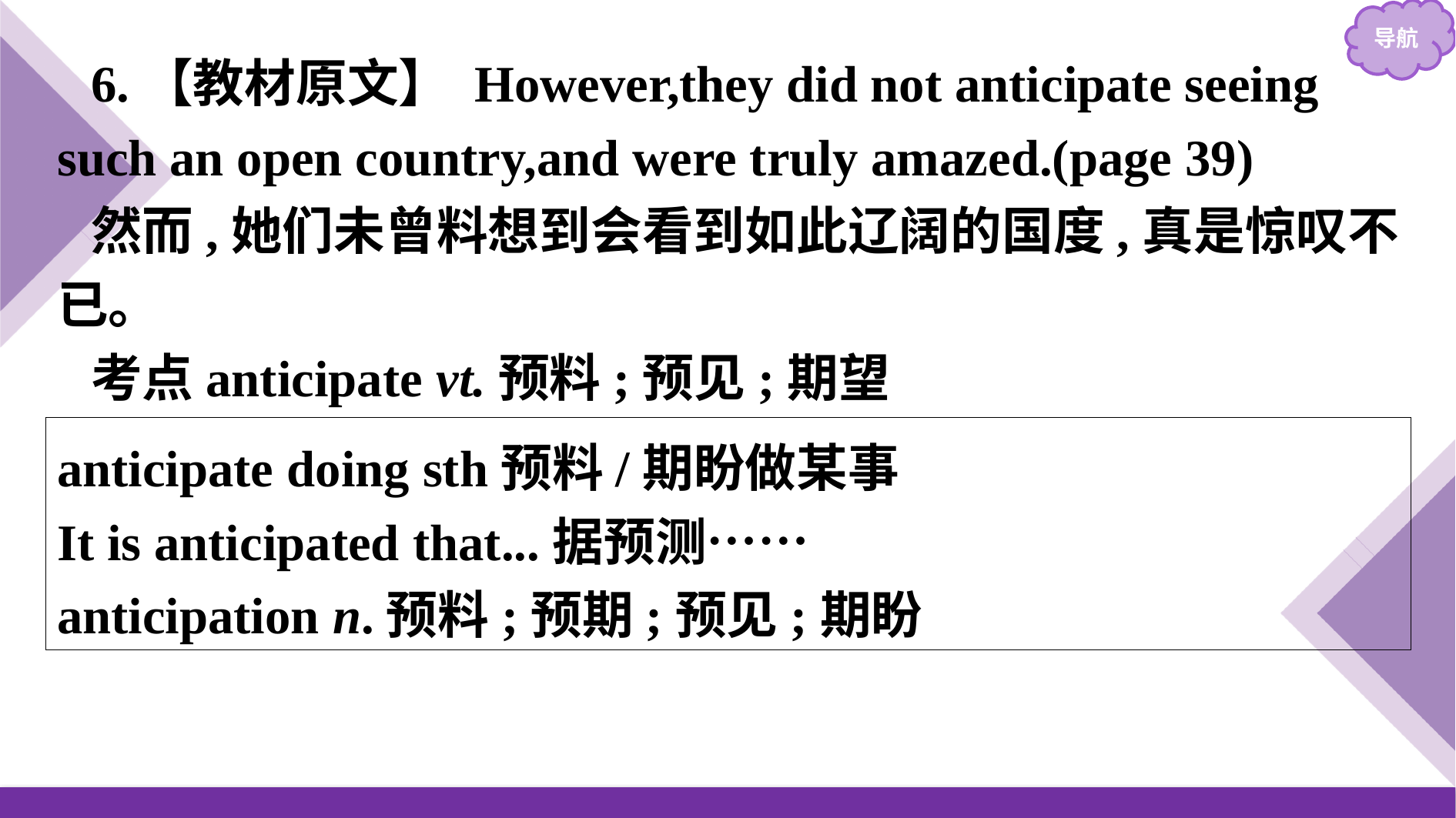

6.【教材原文】 However,they did not anticipate seeing such an open country,and were truly amazed.(page 39)
然而,她们未曾料想到会看到如此辽阔的国度,真是惊叹不已。
考点anticipate vt.预料;预见;期望
anticipate doing sth预料/期盼做某事
It is anticipated that...据预测……
anticipation n.预料;预期;预见;期盼